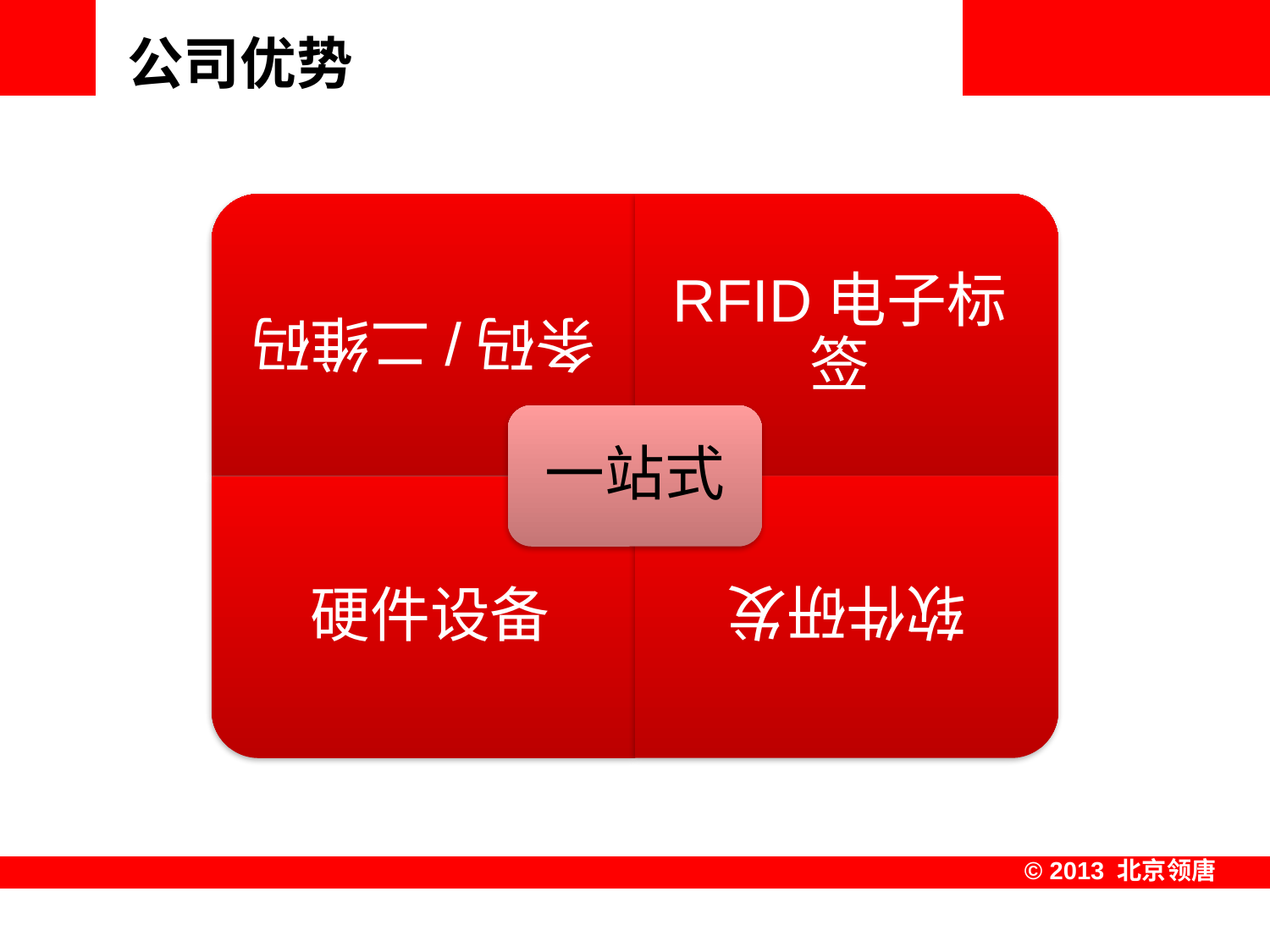

# 公司优势
条码/二维码
RFID电子标签
硬件设备
软件研发
一站式